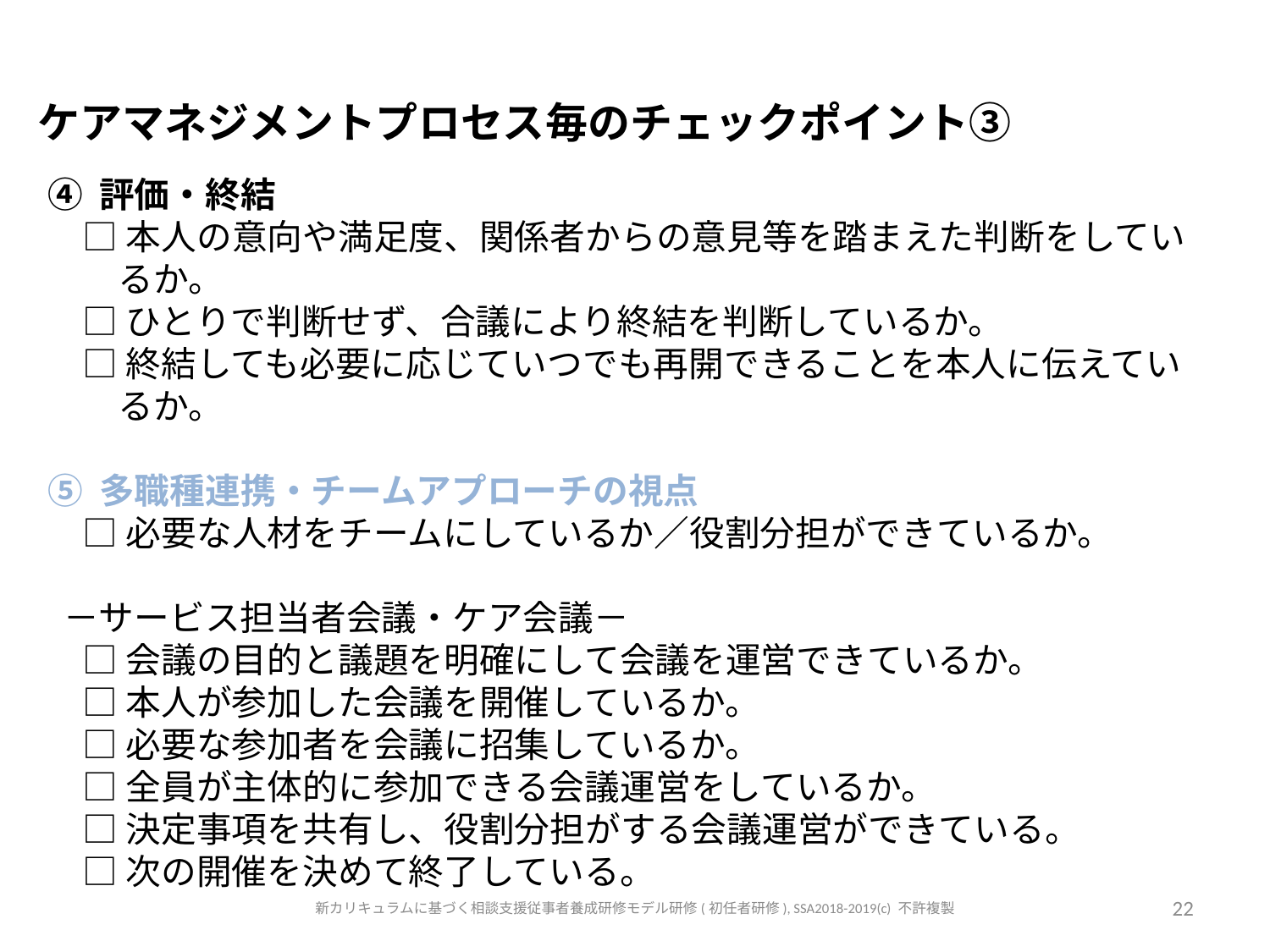

ケアマネジメントプロセス毎のチェックポイント③
④ 評価・終結
　□ 本人の意向や満足度、関係者からの意見等を踏まえた判断をしてい
　　るか。
　□ ひとりで判断せず、合議により終結を判断しているか。
　□ 終結しても必要に応じていつでも再開できることを本人に伝えてい
　　るか。

⑤ 多職種連携・チームアプローチの視点
　□ 必要な人材をチームにしているか／役割分担ができているか。

 －サービス担当者会議・ケア会議－
　□ 会議の目的と議題を明確にして会議を運営できているか。
　□ 本人が参加した会議を開催しているか。
　□ 必要な参加者を会議に招集しているか。
　□ 全員が主体的に参加できる会議運営をしているか。
　□ 決定事項を共有し、役割分担がする会議運営ができている。
　□ 次の開催を決めて終了している。
新カリキュラムに基づく相談支援従事者養成研修モデル研修(初任者研修), SSA2018-2019(c) 不許複製
22